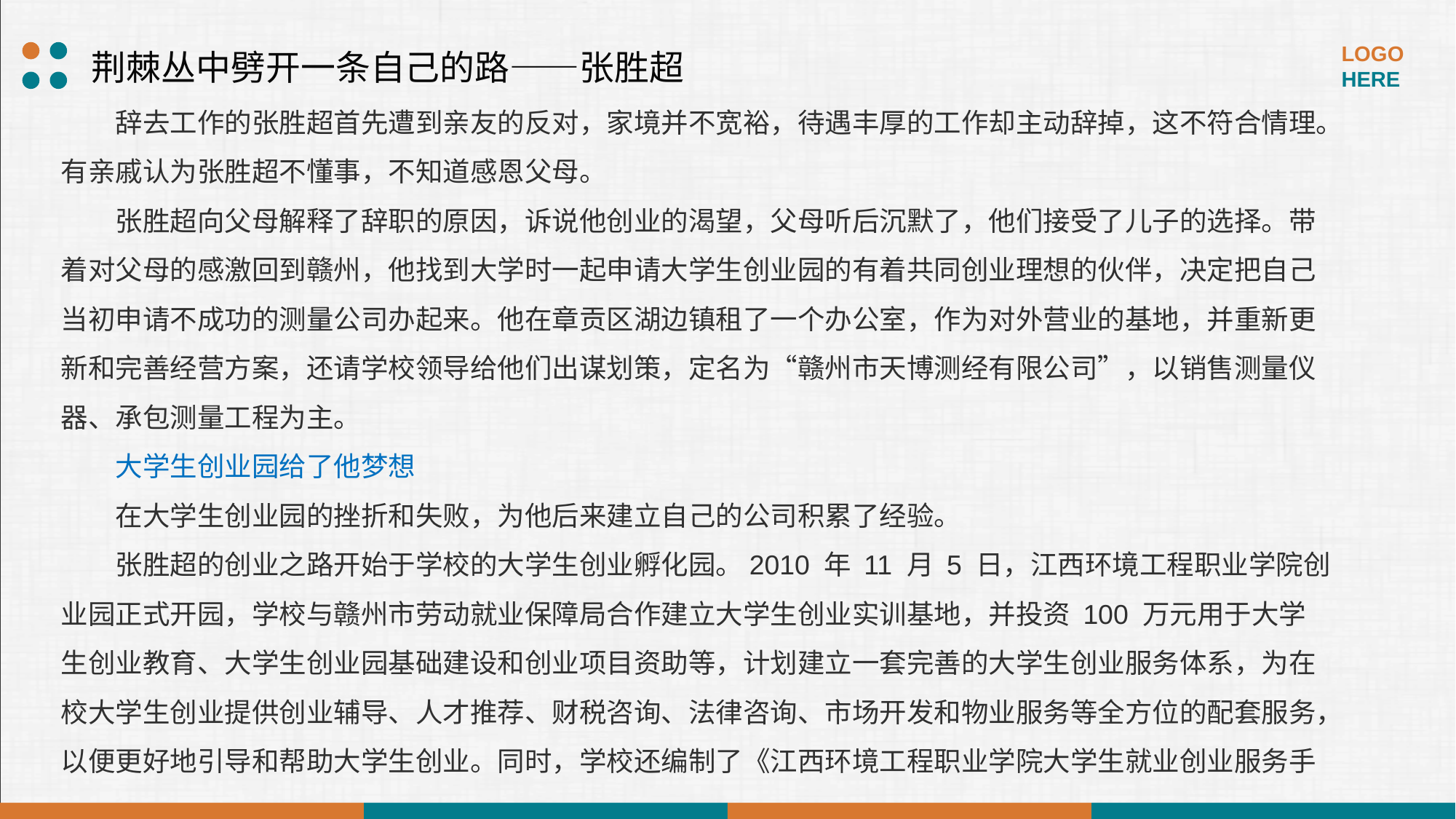

荆棘丛中劈开一条自己的路——张胜超
辞去工作的张胜超首先遭到亲友的反对，家境并不宽裕，待遇丰厚的工作却主动辞掉，这不符合情理。有亲戚认为张胜超不懂事，不知道感恩父母。
张胜超向父母解释了辞职的原因，诉说他创业的渴望，父母听后沉默了，他们接受了儿子的选择。带着对父母的感激回到赣州，他找到大学时一起申请大学生创业园的有着共同创业理想的伙伴，决定把自己当初申请不成功的测量公司办起来。他在章贡区湖边镇租了一个办公室，作为对外营业的基地，并重新更新和完善经营方案，还请学校领导给他们出谋划策，定名为“赣州市天博测经有限公司”，以销售测量仪器、承包测量工程为主。
大学生创业园给了他梦想
在大学生创业园的挫折和失败，为他后来建立自己的公司积累了经验。
张胜超的创业之路开始于学校的大学生创业孵化园。2010 年 11 月 5 日，江西环境工程职业学院创业园正式开园，学校与赣州市劳动就业保障局合作建立大学生创业实训基地，并投资 100 万元用于大学生创业教育、大学生创业园基础建设和创业项目资助等，计划建立一套完善的大学生创业服务体系，为在校大学生创业提供创业辅导、人才推荐、财税咨询、法律咨询、市场开发和物业服务等全方位的配套服务，以便更好地引导和帮助大学生创业。同时，学校还编制了《江西环境工程职业学院大学生就业创业服务手